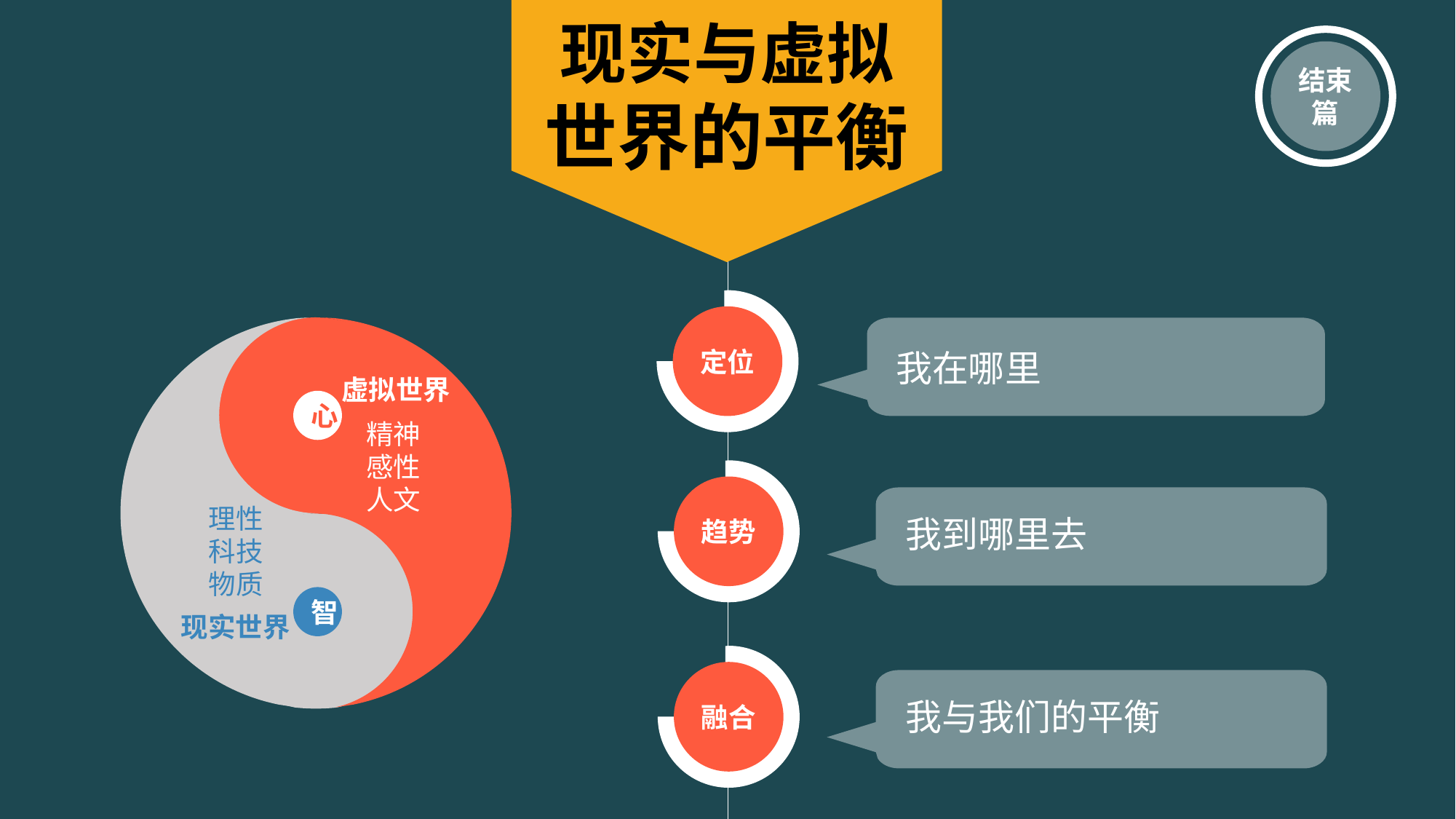

现实与虚拟
世界的平衡

结束篇

定位

虚拟世界
心
精神感性人文
理性
科技
物质

智
现实世界
我在哪里

趋势

我到哪里去

融合
我与我们的平衡